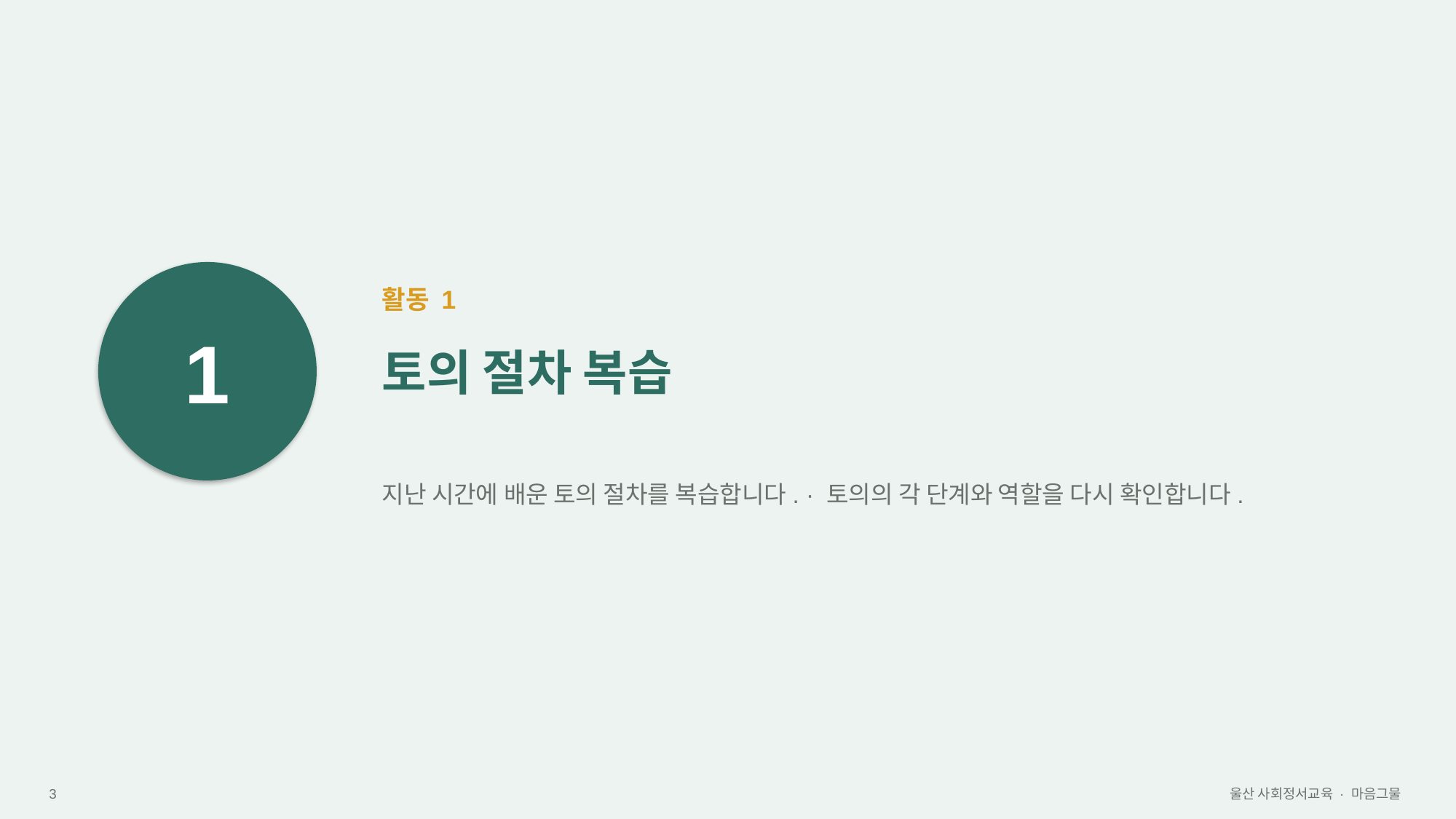

1
활동 1
토의 절차 복습
지난 시간에 배운 토의 절차를 복습합니다. · 토의의 각 단계와 역할을 다시 확인합니다.
3
울산 사회정서교육 · 마음그물